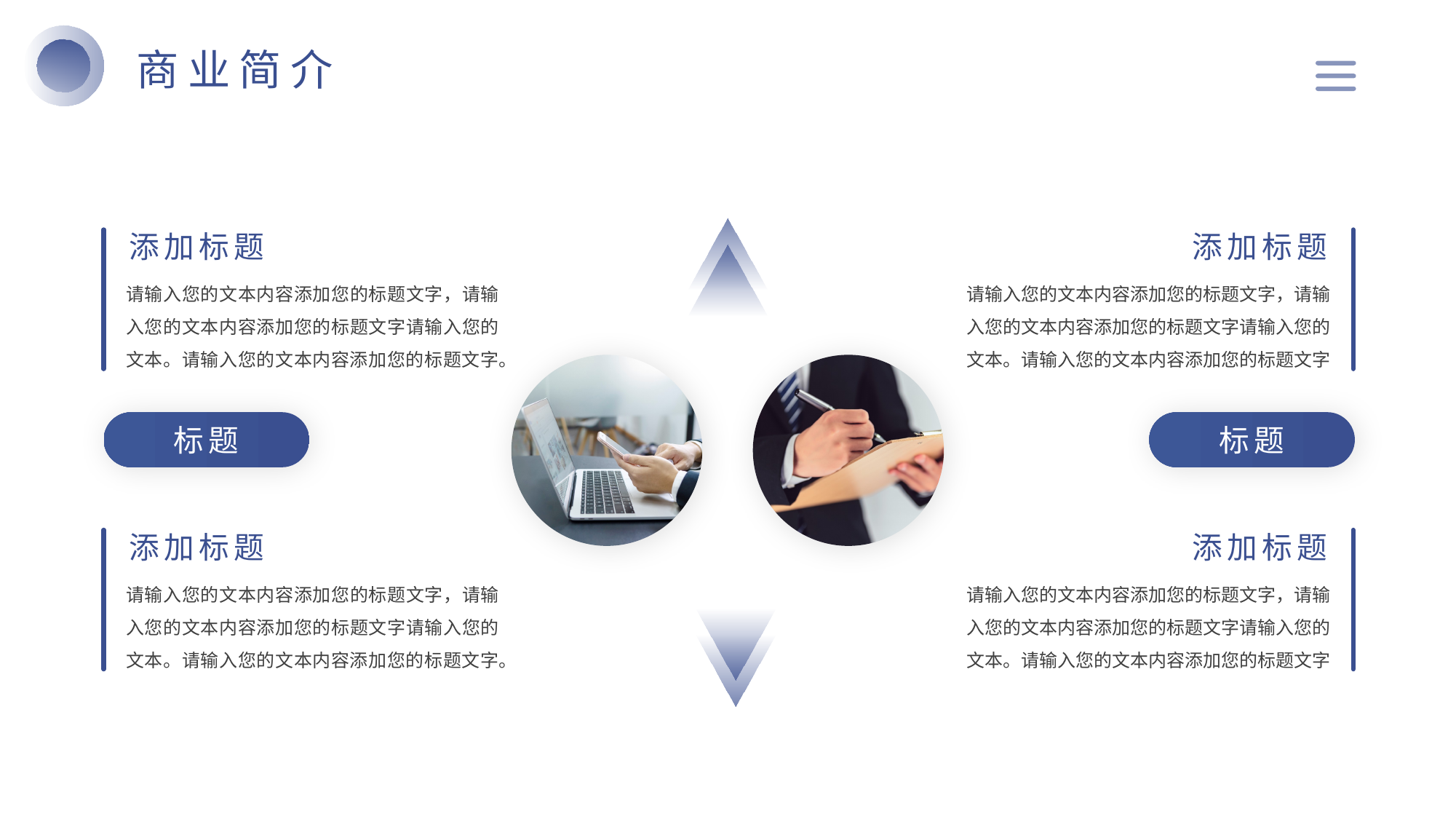

商业简介

添加标题
请输入您的文本内容添加您的标题文字，请输入您的文本内容添加您的标题文字请输入您的文本。请输入您的文本内容添加您的标题文字。
添加标题
请输入您的文本内容添加您的标题文字，请输入您的文本内容添加您的标题文字请输入您的文本。请输入您的文本内容添加您的标题文字

标题
标题
添加标题
请输入您的文本内容添加您的标题文字，请输入您的文本内容添加您的标题文字请输入您的文本。请输入您的文本内容添加您的标题文字。
添加标题
请输入您的文本内容添加您的标题文字，请输入您的文本内容添加您的标题文字请输入您的文本。请输入您的文本内容添加您的标题文字